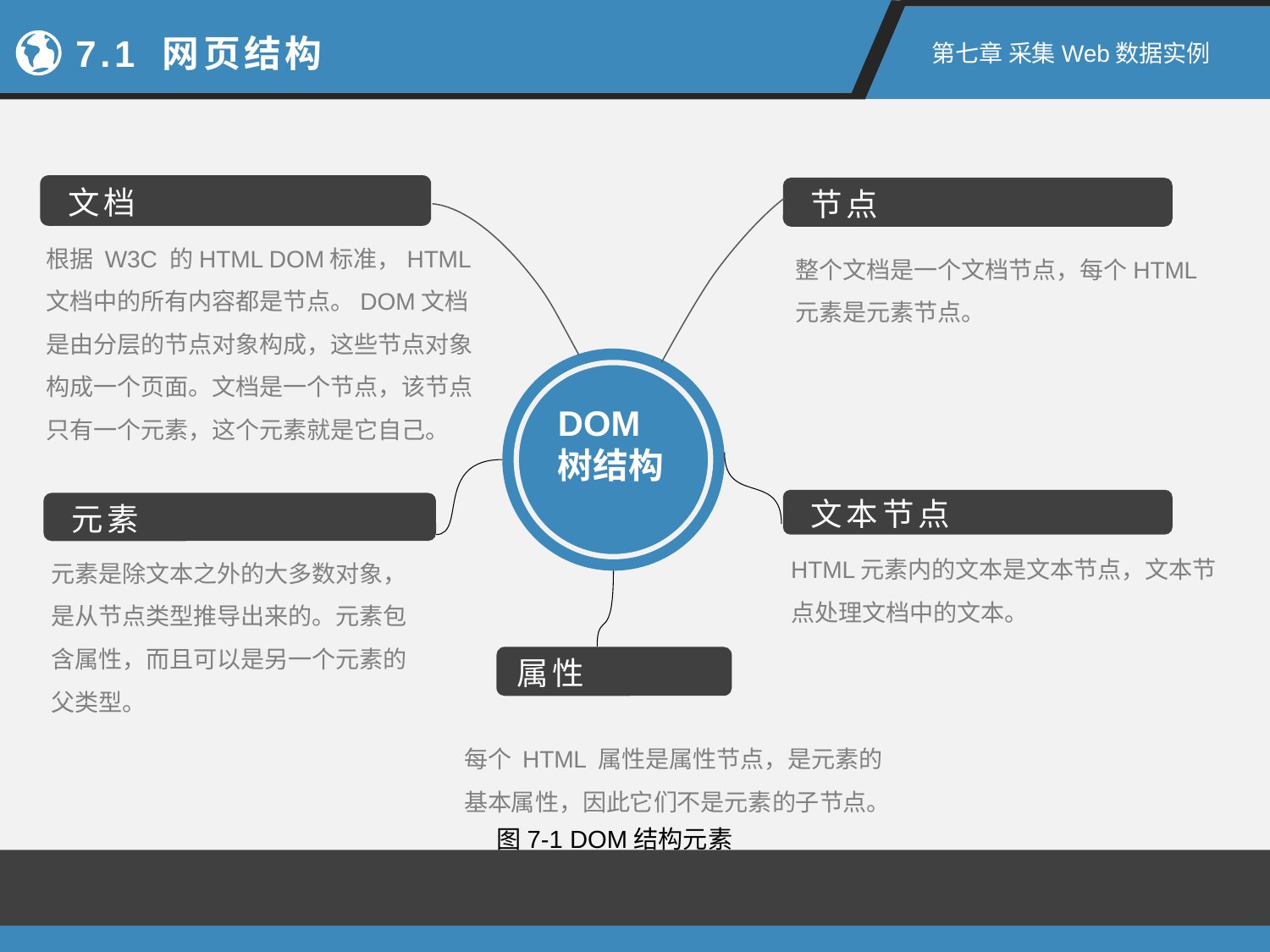

7.1 网页结构

第七章 采集Web数据实例

文档

节点

根据 W3C 的HTML DOM标准，HTML 文档中的所有内容都是节点。DOM文档是由分层的节点对象构成，这些节点对象构成一个页面。文档是一个节点，该节点只有一个元素，这个元素就是它自己。
整个文档是一个文档节点，每个HTML元素是元素节点。

DOM树结构
文本节点

元素

HTML元素内的文本是文本节点，文本节点处理文档中的文本。
元素是除文本之外的大多数对象，是从节点类型推导出来的。元素包含属性，而且可以是另一个元素的父类型。

属性

每个 HTML 属性是属性节点，是元素的基本属性，因此它们不是元素的子节点。
图7-1 DOM结构元素